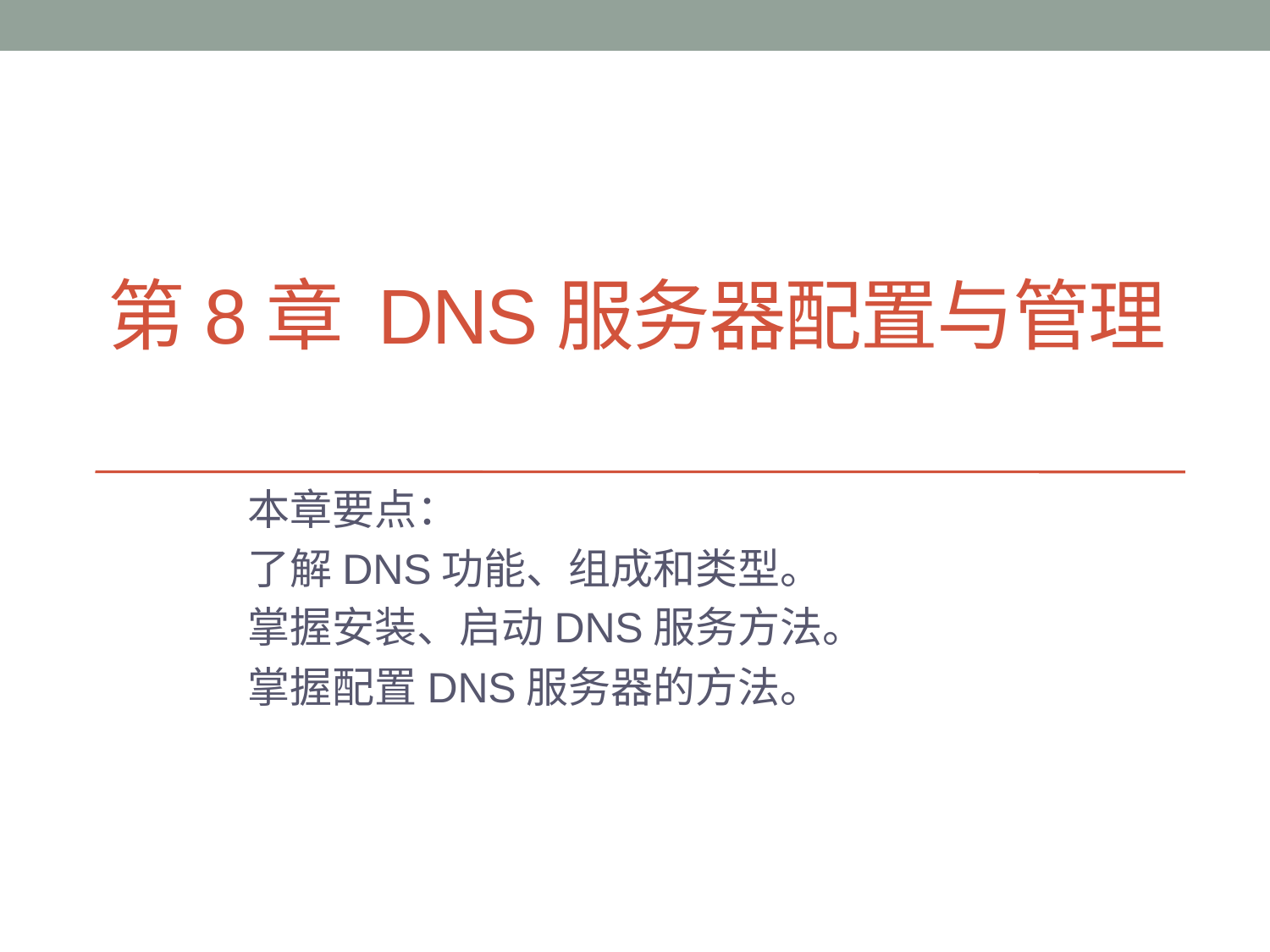

# 第8章 DNS服务器配置与管理
本章要点：
了解DNS功能、组成和类型。
掌握安装、启动DNS服务方法。
掌握配置DNS服务器的方法。